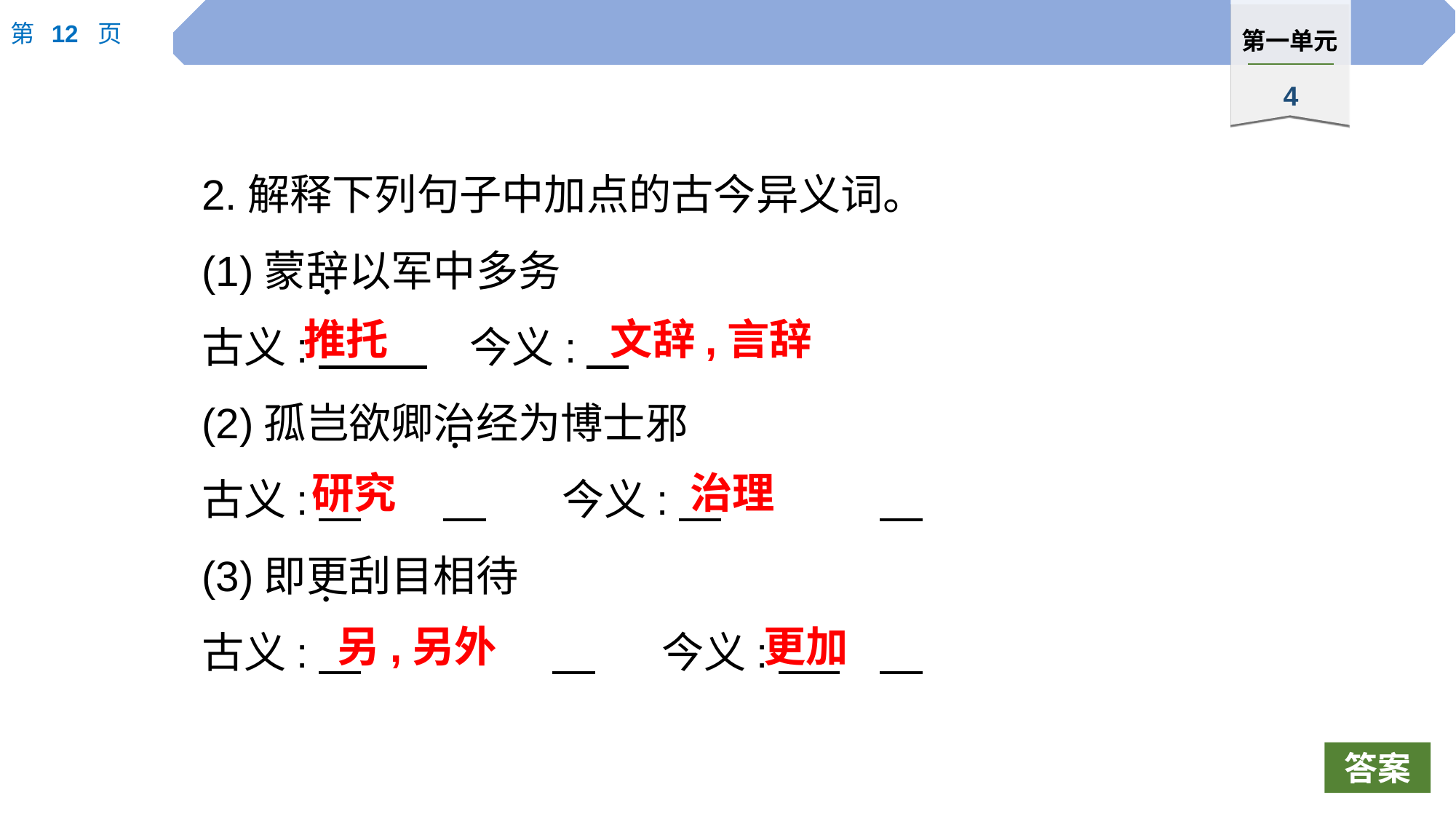

2.解释下列句子中加点的古今异义词。
(1)蒙辞以军中多务
古义:　       　今义:
(2)孤岂欲卿治经为博士邪
古义:　	　	 今义:
(3)即更刮目相待
古义:　		　 	今义:

 ·
推托
文辞,言辞
 ·
研究
治理
 ·
另,另外
更加
答案